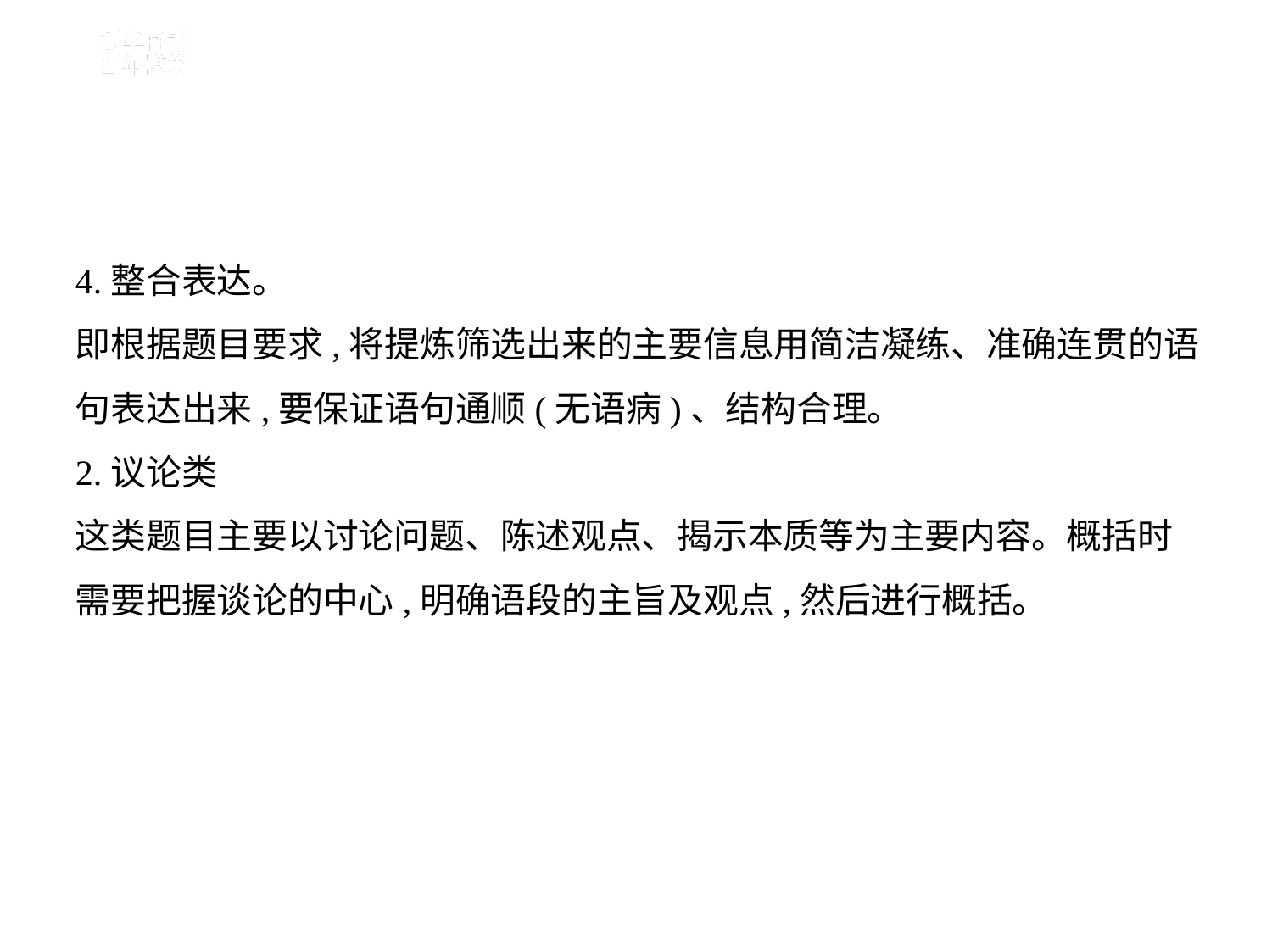

4.整合表达。
即根据题目要求,将提炼筛选出来的主要信息用简洁凝练、准确连贯的语
句表达出来,要保证语句通顺(无语病)、结构合理。
2.议论类
这类题目主要以讨论问题、陈述观点、揭示本质等为主要内容。概括时
需要把握谈论的中心,明确语段的主旨及观点,然后进行概括。